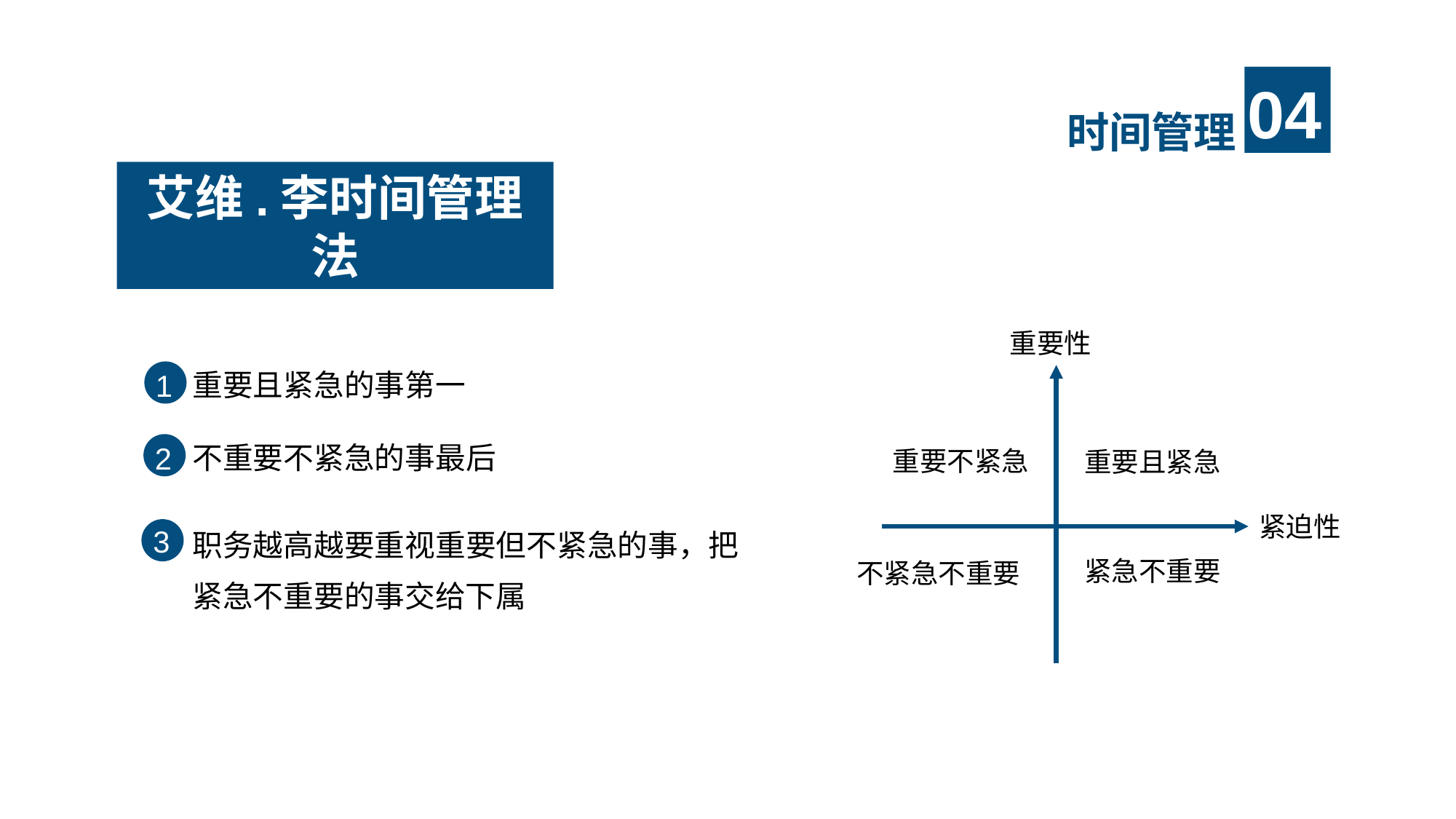

时间管理
艾维.李时间管理法
重要性
重要不紧急
重要且紧急
紧迫性
紧急不重要
不紧急不重要
1

重要且紧急的事第一

不重要不紧急的事最后

职务越高越要重视重要但不紧急的事，把紧急不重要的事交给下属

2
3